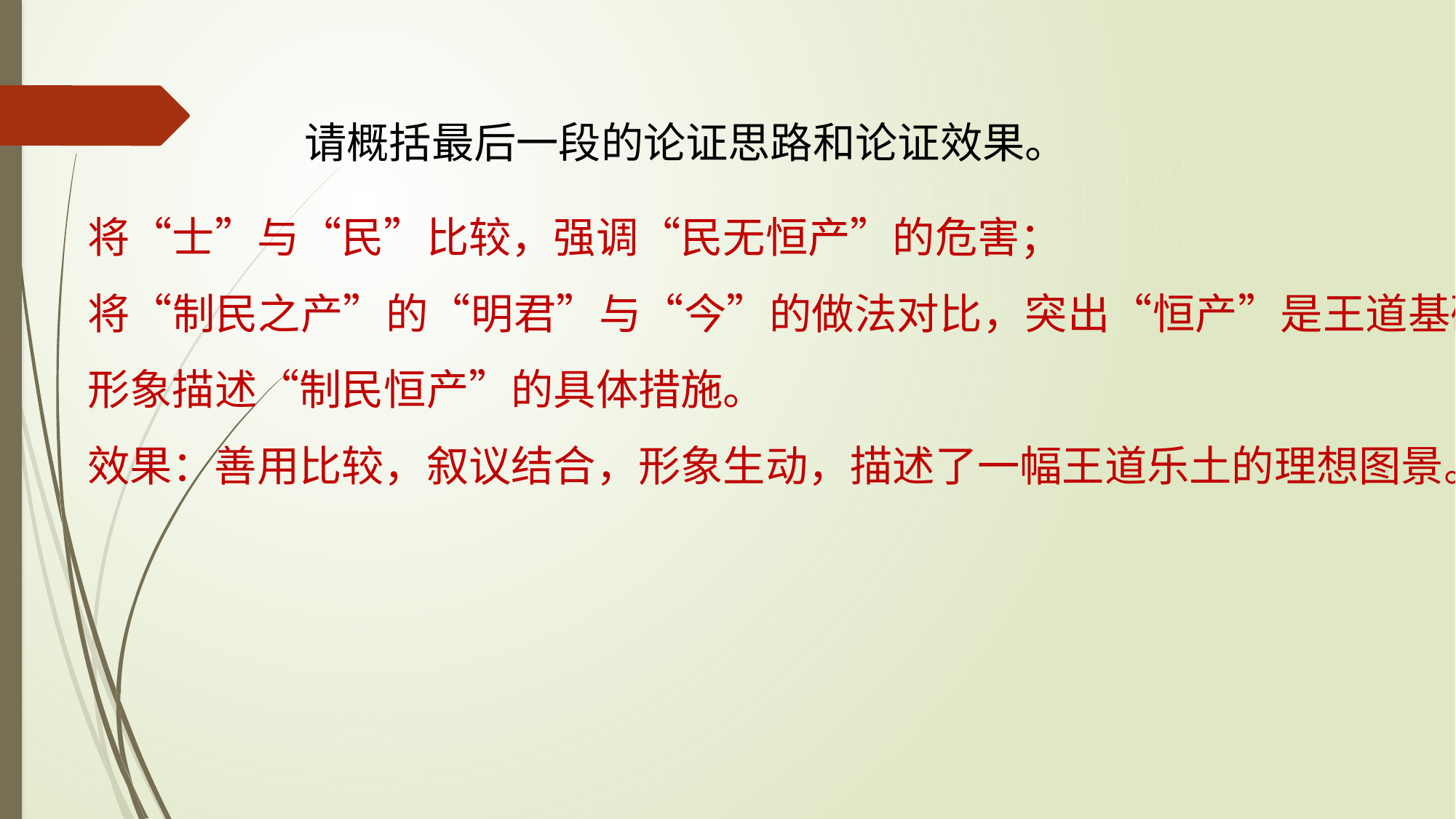

请概括最后一段的论证思路和论证效果。
将“士”与“民”比较，强调“民无恒产”的危害；
将“制民之产”的“明君”与“今”的做法对比，突出“恒产”是王道基础；
形象描述“制民恒产”的具体措施。
效果：善用比较，叙议结合，形象生动，描述了一幅王道乐土的理想图景。